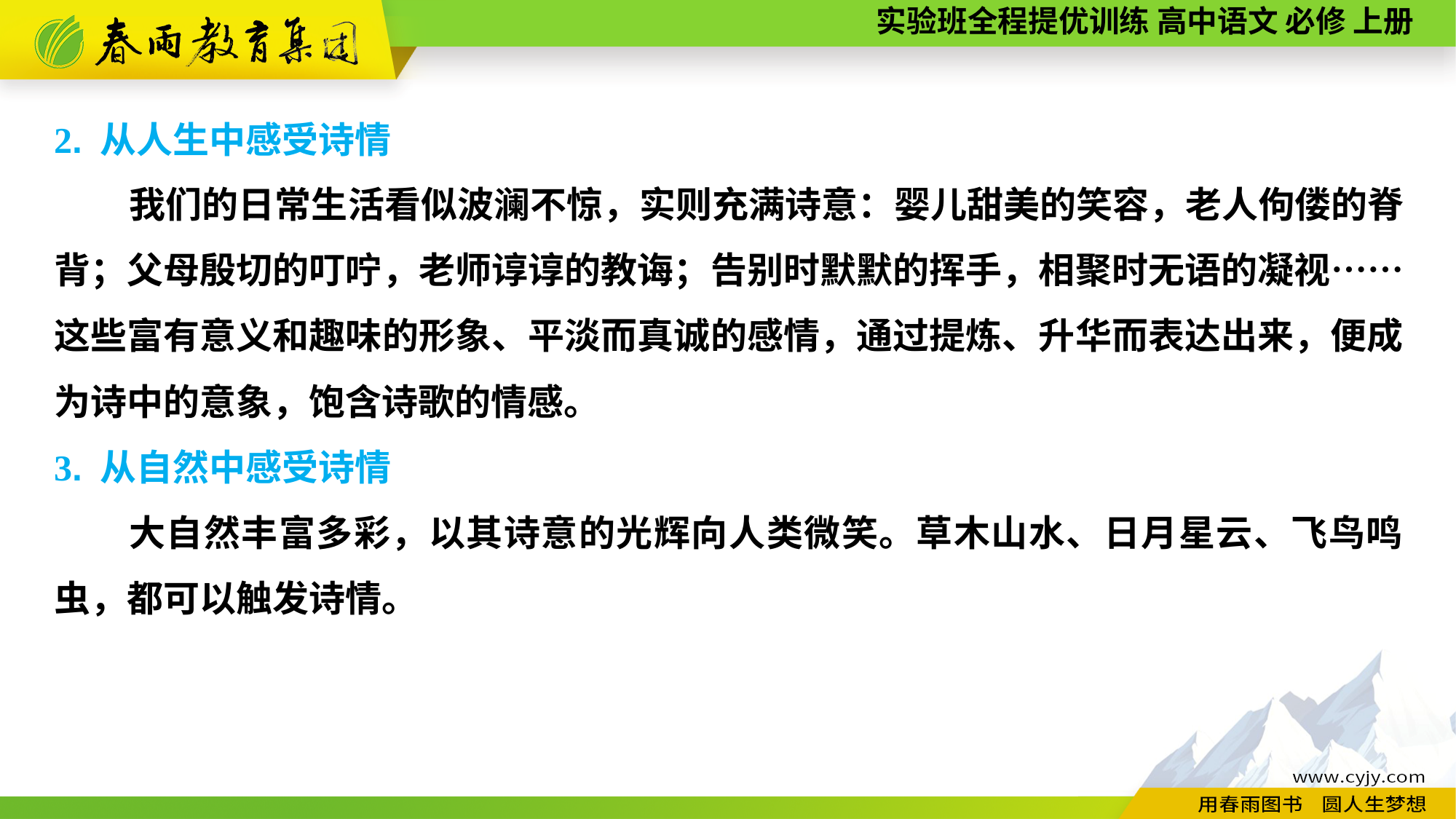

2. 从人生中感受诗情
我们的日常生活看似波澜不惊，实则充满诗意：婴儿甜美的笑容，老人佝偻的脊背；父母殷切的叮咛，老师谆谆的教诲；告别时默默的挥手，相聚时无语的凝视……这些富有意义和趣味的形象、平淡而真诚的感情，通过提炼、升华而表达出来，便成为诗中的意象，饱含诗歌的情感。
3. 从自然中感受诗情
大自然丰富多彩，以其诗意的光辉向人类微笑。草木山水、日月星云、飞鸟鸣虫，都可以触发诗情。